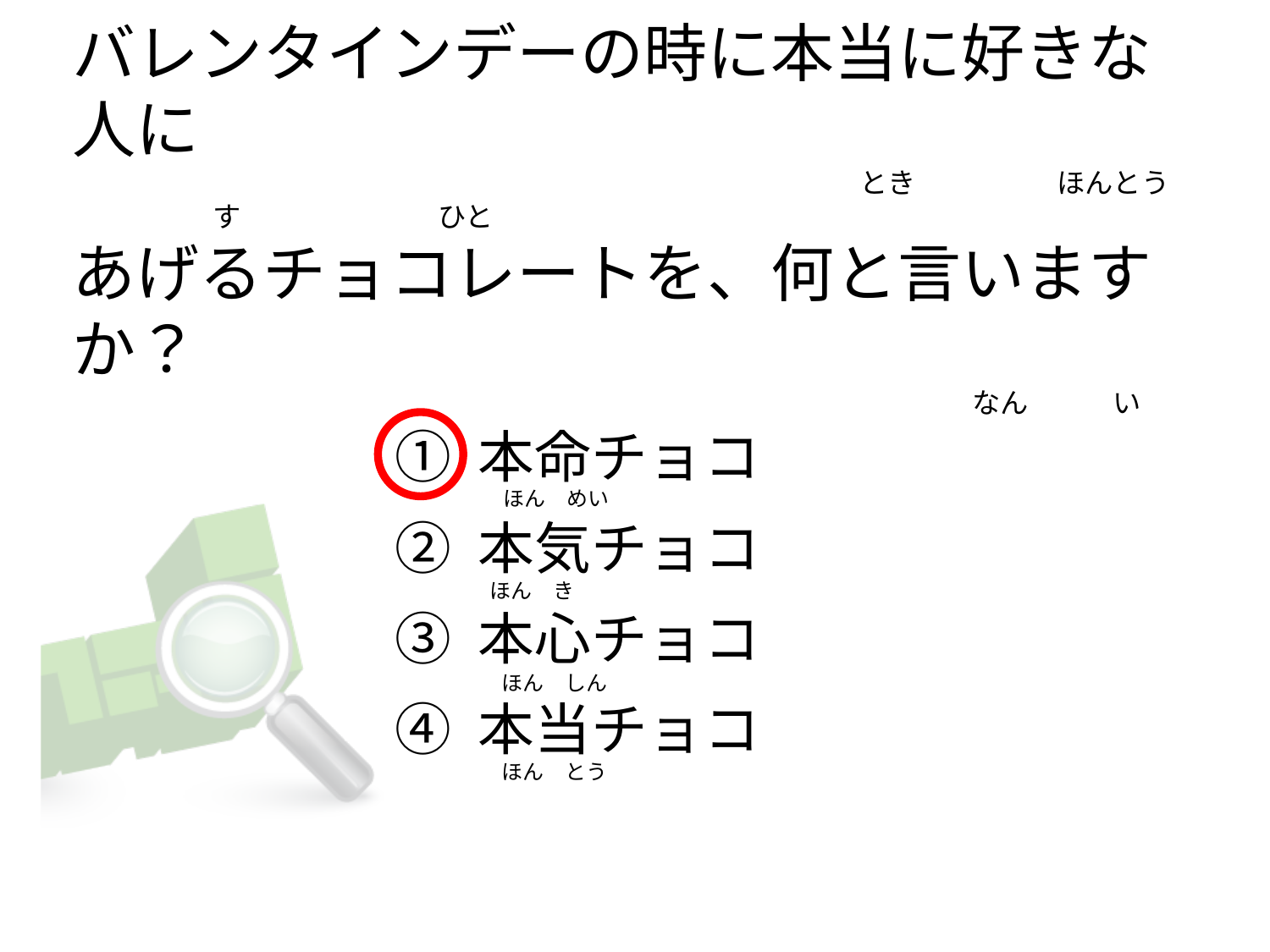

# バレンタインデーの時に本当に好きな人に 　　　　　　　　　　　　　　　　　　　　　　　　　　　　とき　　　　　ほんとう　　　　　す　　　　　　　ひと あげるチョコレートを、何と言いますか？ 　　　　　　　　　　　　　　　　　　　　　　　　　　　　　　　　なん　　　い

① 本命チョコ
② 本気チョコ
③ 本心チョコ
④ 本当チョコ
　　　ほん　めい
　     ほん　き
　　　ほん　しん
　　　ほん　とう